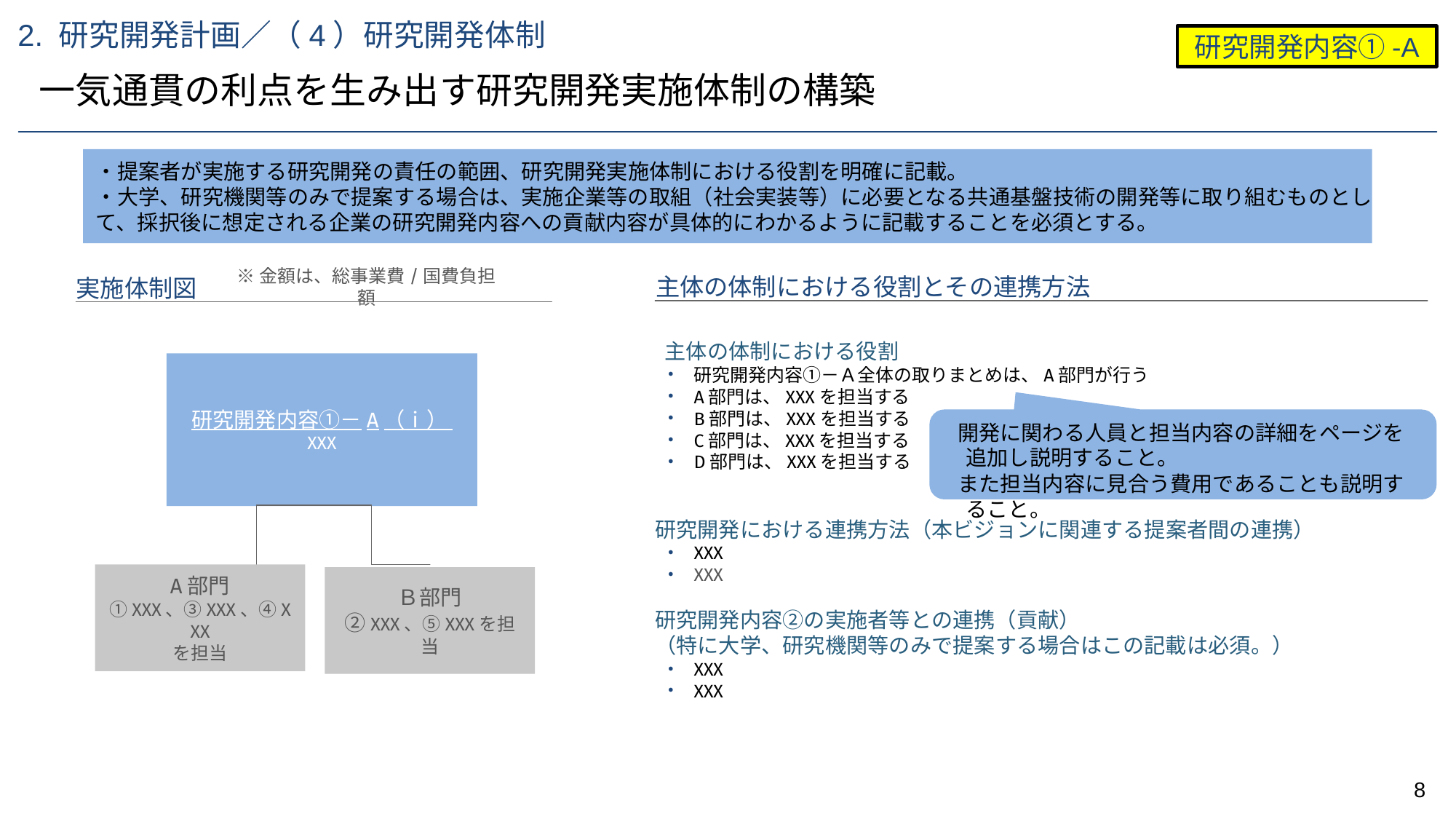

2. 研究開発計画／（4）研究開発体制
研究開発内容①-A
一気通貫の利点を生み出す研究開発実施体制の構築
・提案者が実施する研究開発の責任の範囲、研究開発実施体制における役割を明確に記載。
・大学、研究機関等のみで提案する場合は、実施企業等の取組（社会実装等）に必要となる共通基盤技術の開発等に取り組むものとして、採択後に想定される企業の研究開発内容への貢献内容が具体的にわかるように記載することを必須とする。
主体の体制における役割とその連携方法
※金額は、総事業費/国費負担額
実施体制図
 主体の体制における役割
研究開発内容①－Ａ全体の取りまとめは、A部門が行う
A部門は、XXXを担当する
B部門は、XXXを担当する
C部門は、XXXを担当する
D部門は、XXXを担当する

研究開発における連携方法（本ビジョンに関連する提案者間の連携）
XXX
XXX
研究開発内容②の実施者等との連携（貢献）
（特に大学、研究機関等のみで提案する場合はこの記載は必須。）
XXX
XXX

研究開発内容①－A（ⅰ）
XXX
開発に関わる人員と担当内容の詳細をページを追加し説明すること。
また担当内容に見合う費用であることも説明すること。
A部門
①XXX、③XXX、④XXX
を担当
Ｂ部門
②XXX、⑤XXXを担当